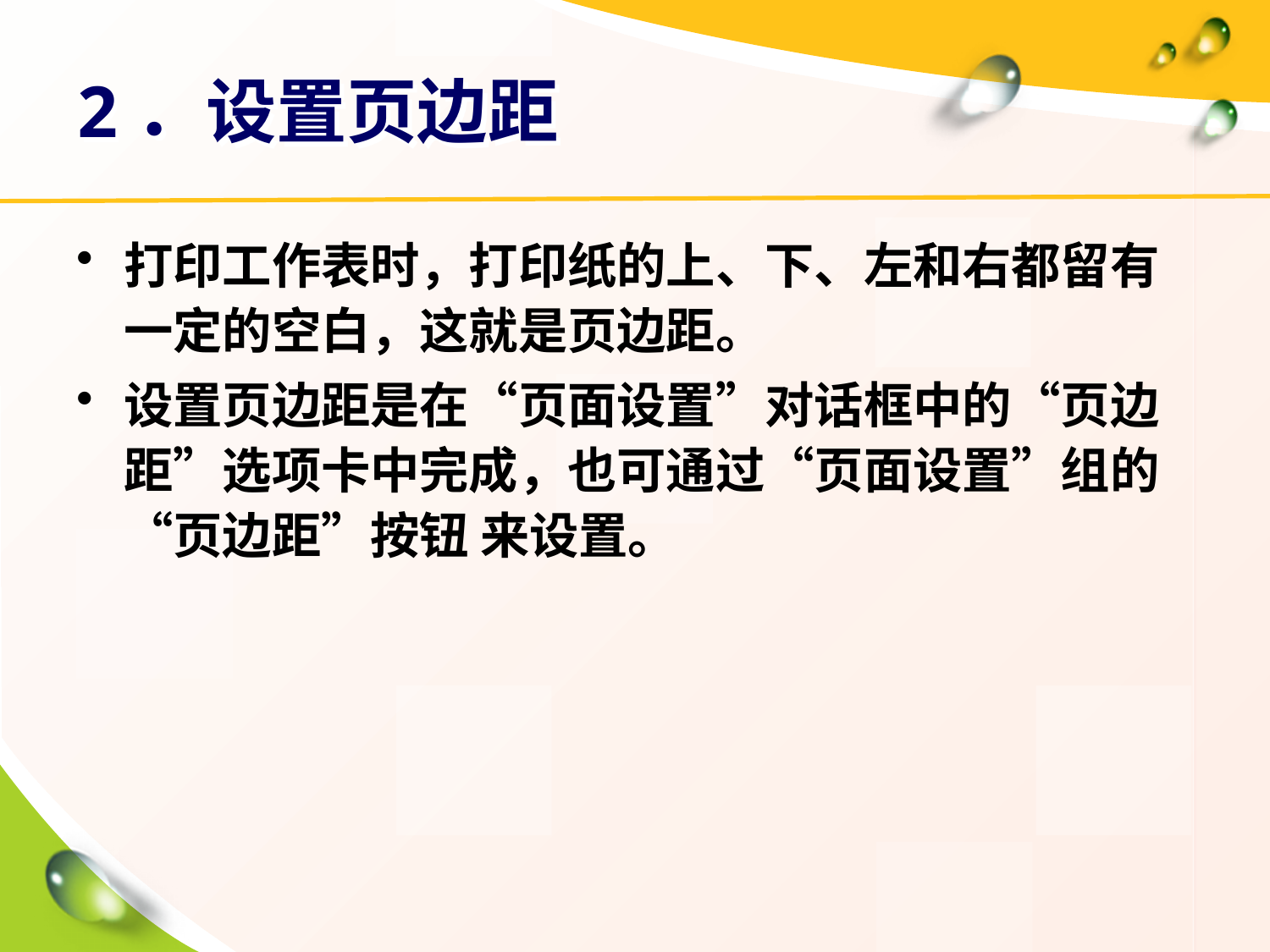

# 2．设置页边距
打印工作表时，打印纸的上、下、左和右都留有一定的空白，这就是页边距。
设置页边距是在“页面设置”对话框中的“页边距”选项卡中完成，也可通过“页面设置”组的“页边距”按钮 来设置。